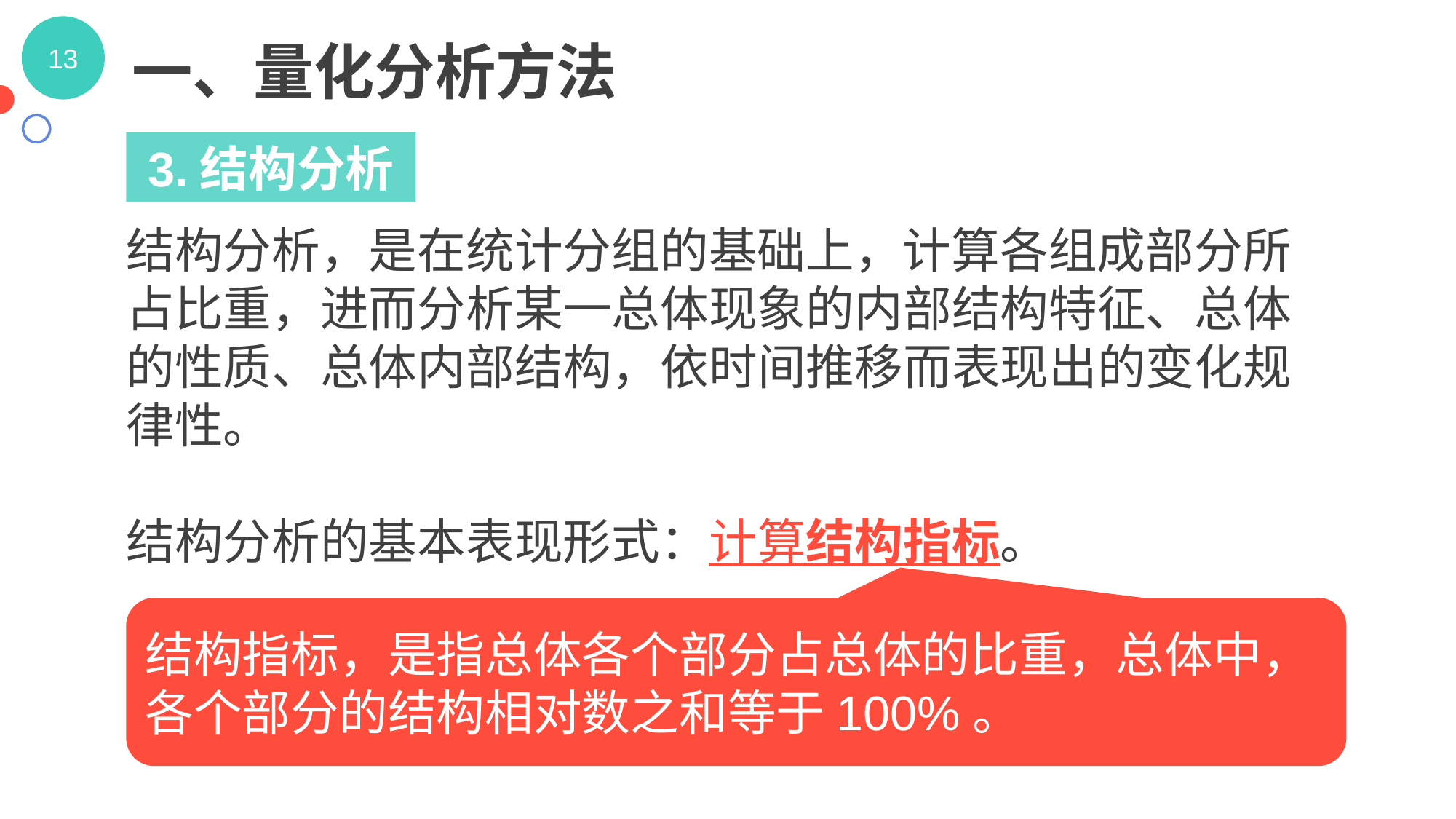

一、量化分析方法
3.结构分析
结构分析，是在统计分组的基础上，计算各组成部分所占比重，进而分析某一总体现象的内部结构特征、总体的性质、总体内部结构，依时间推移而表现出的变化规律性。

结构分析的基本表现形式：计算结构指标。
结构指标，是指总体各个部分占总体的比重，总体中，各个部分的结构相对数之和等于100%。